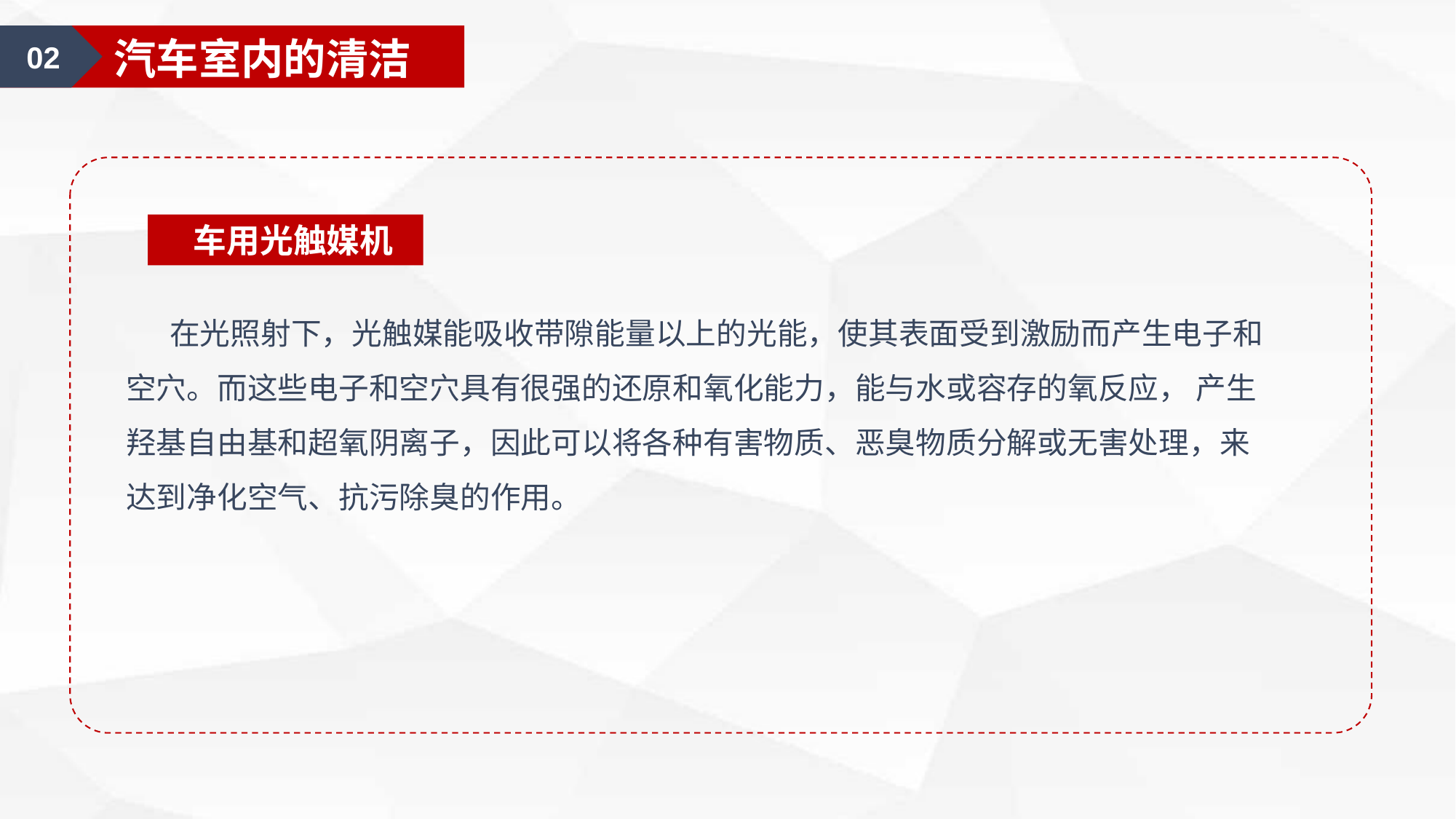

02
汽车室内的清洁

 车用光触媒机
      在光照射下，光触媒能吸收带隙能量以上的光能，使其表面受到激励而产生电子和空穴。而这些电子和空穴具有很强的还原和氧化能力，能与水或容存的氧反应， 产生羟基自由基和超氧阴离子，因此可以将各种有害物质、恶臭物质分解或无害处理，来达到净化空气、抗污除臭的作用。